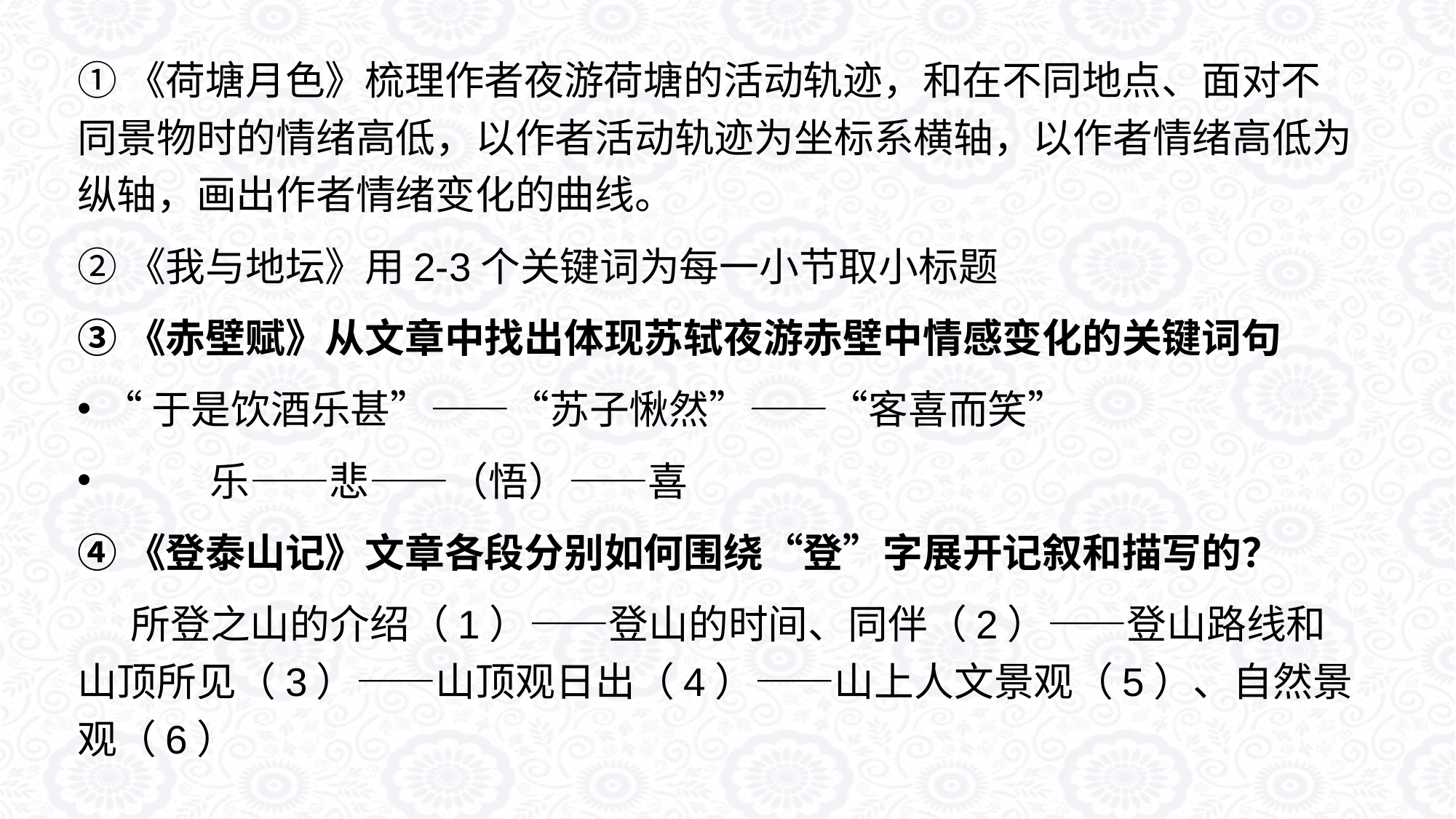

①《荷塘月色》梳理作者夜游荷塘的活动轨迹，和在不同地点、面对不同景物时的情绪高低，以作者活动轨迹为坐标系横轴，以作者情绪高低为纵轴，画出作者情绪变化的曲线。
②《我与地坛》用2-3个关键词为每一小节取小标题
③《赤壁赋》从文章中找出体现苏轼夜游赤壁中情感变化的关键词句
“于是饮酒乐甚”——“苏子愀然”——“客喜而笑”
           乐——悲——（悟）——喜
④《登泰山记》文章各段分别如何围绕“登”字展开记叙和描写的？
     所登之山的介绍（1）——登山的时间、同伴（2）——登山路线和山顶所见（3）——山顶观日出（4）——山上人文景观（5）、自然景观（6）